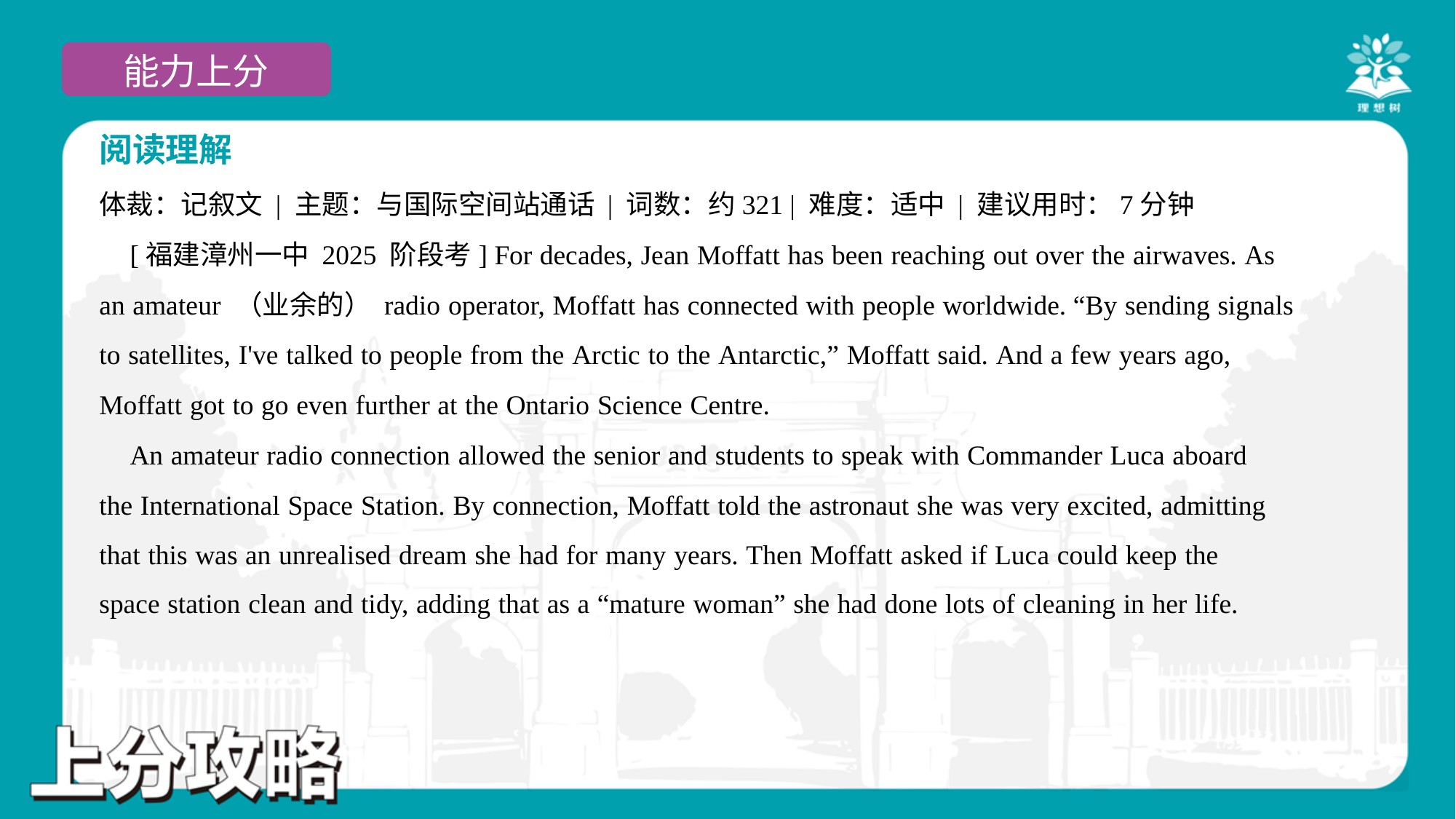

阅读理解
体裁：记叙文 | 主题：与国际空间站通话 | 词数：约321 | 难度：适中 | 建议用时：7分钟
    [福建漳州一中 2025 阶段考] For decades, Jean Moffatt has been reaching out over the airwaves. As
an amateur （业余的） radio operator, Moffatt has connected with people worldwide. “By sending signals
to satellites, I've talked to people from the Arctic to the Antarctic,” Moffatt said. And a few years ago,
Moffatt got to go even further at the Ontario Science Centre.
    An amateur radio connection allowed the senior and students to speak with Commander Luca aboard
the International Space Station. By connection, Moffatt told the astronaut she was very excited, admitting
that this was an unrealised dream she had for many years. Then Moffatt asked if Luca could keep the
space station clean and tidy, adding that as a “mature woman” she had done lots of cleaning in her life.#3